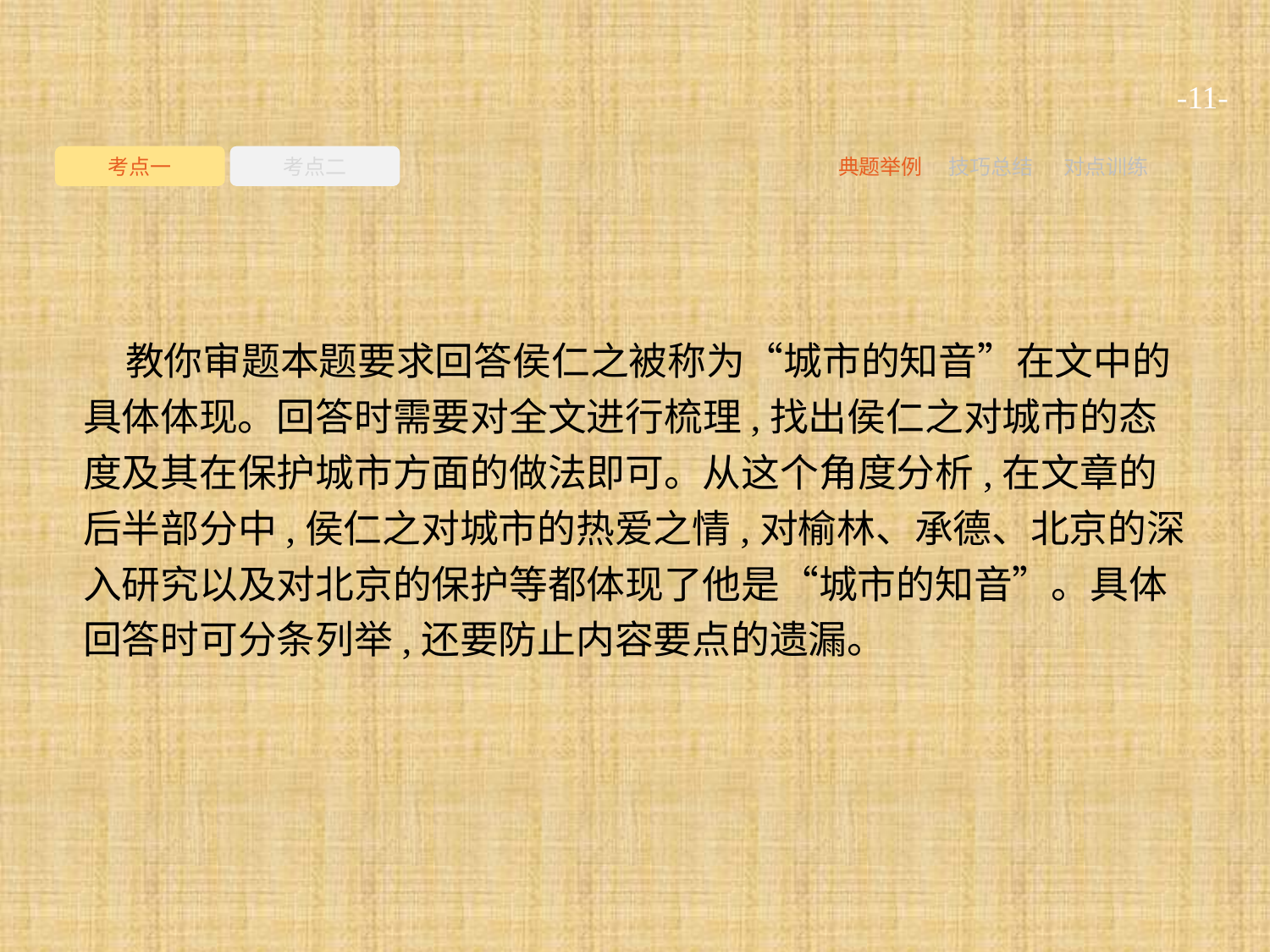

-11-
考点一
考点二
典题举例
技巧总结
对点训练
教你审题本题要求回答侯仁之被称为“城市的知音”在文中的具体体现。回答时需要对全文进行梳理,找出侯仁之对城市的态度及其在保护城市方面的做法即可。从这个角度分析,在文章的后半部分中,侯仁之对城市的热爱之情,对榆林、承德、北京的深入研究以及对北京的保护等都体现了他是“城市的知音”。具体回答时可分条列举,还要防止内容要点的遗漏。